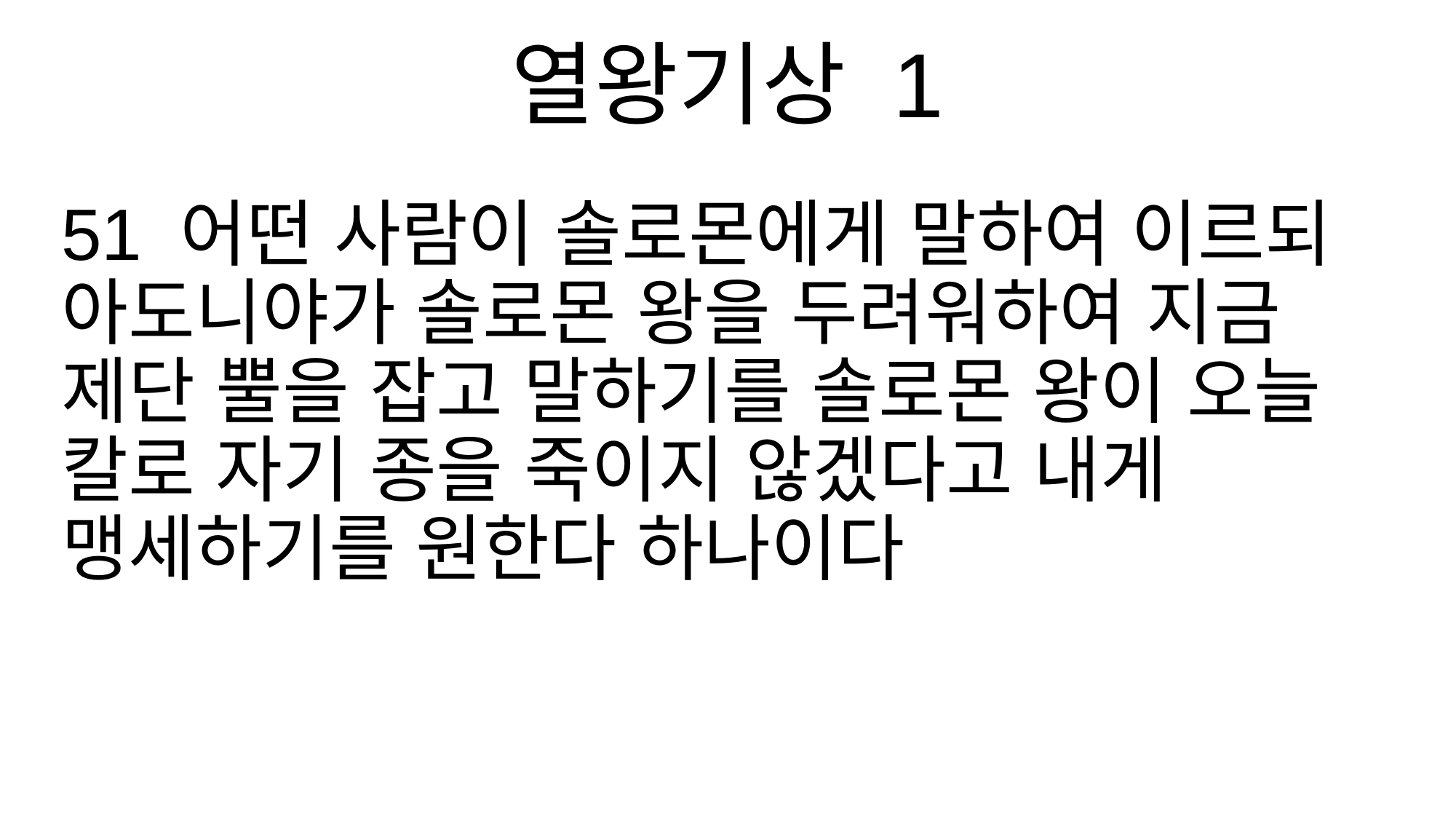

열왕기상 1
51 어떤 사람이 솔로몬에게 말하여 이르되 아도니야가 솔로몬 왕을 두려워하여 지금 제단 뿔을 잡고 말하기를 솔로몬 왕이 오늘 칼로 자기 종을 죽이지 않겠다고 내게 맹세하기를 원한다 하나이다